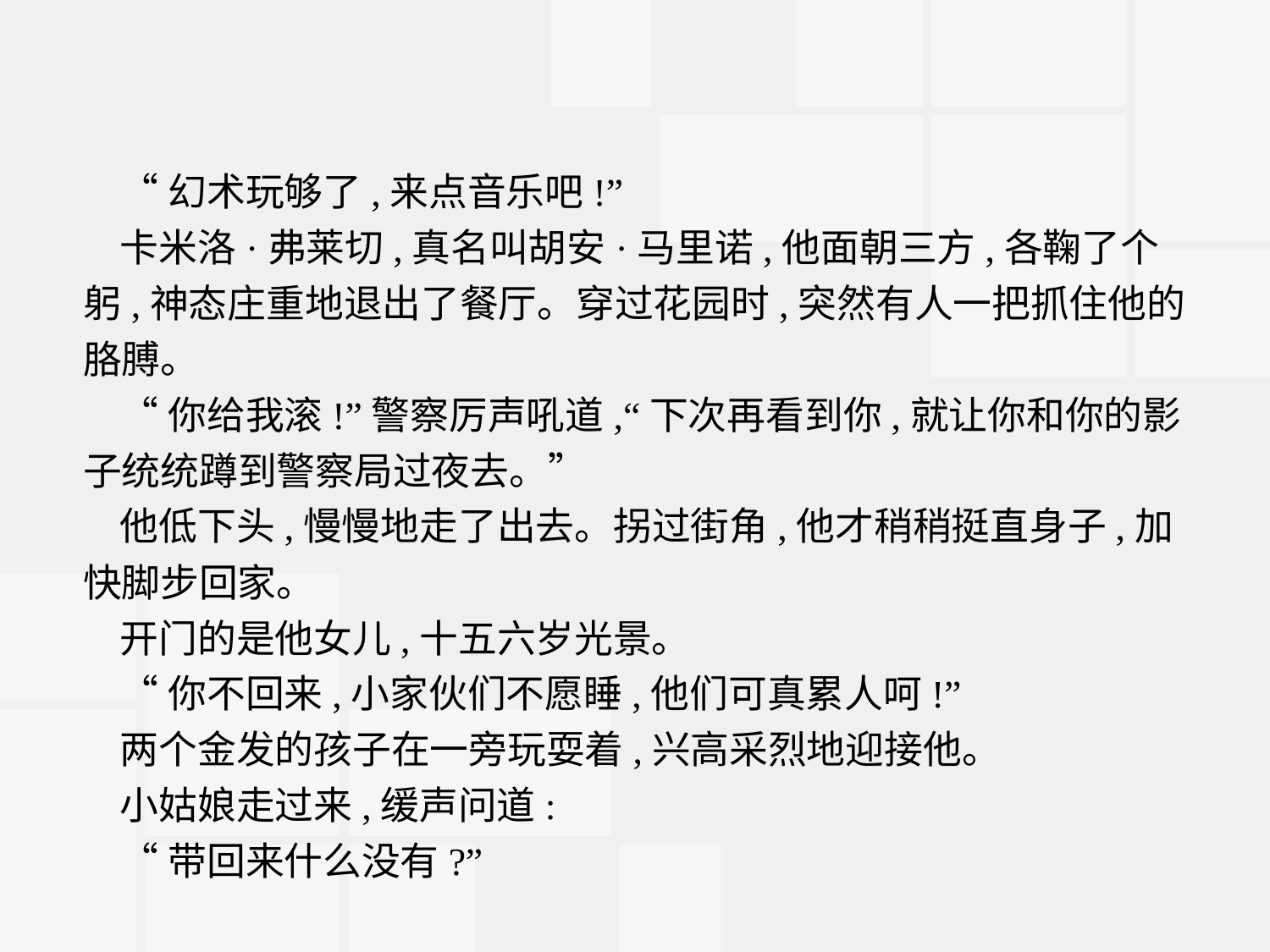

“幻术玩够了,来点音乐吧!”
卡米洛·弗莱切,真名叫胡安·马里诺,他面朝三方,各鞠了个躬,神态庄重地退出了餐厅。穿过花园时,突然有人一把抓住他的胳膊。
“你给我滚!”警察厉声吼道,“下次再看到你,就让你和你的影子统统蹲到警察局过夜去。”
他低下头,慢慢地走了出去。拐过街角,他才稍稍挺直身子,加快脚步回家。
开门的是他女儿,十五六岁光景。
“你不回来,小家伙们不愿睡,他们可真累人呵!”
两个金发的孩子在一旁玩耍着,兴高采烈地迎接他。
小姑娘走过来,缓声问道:
“带回来什么没有?”